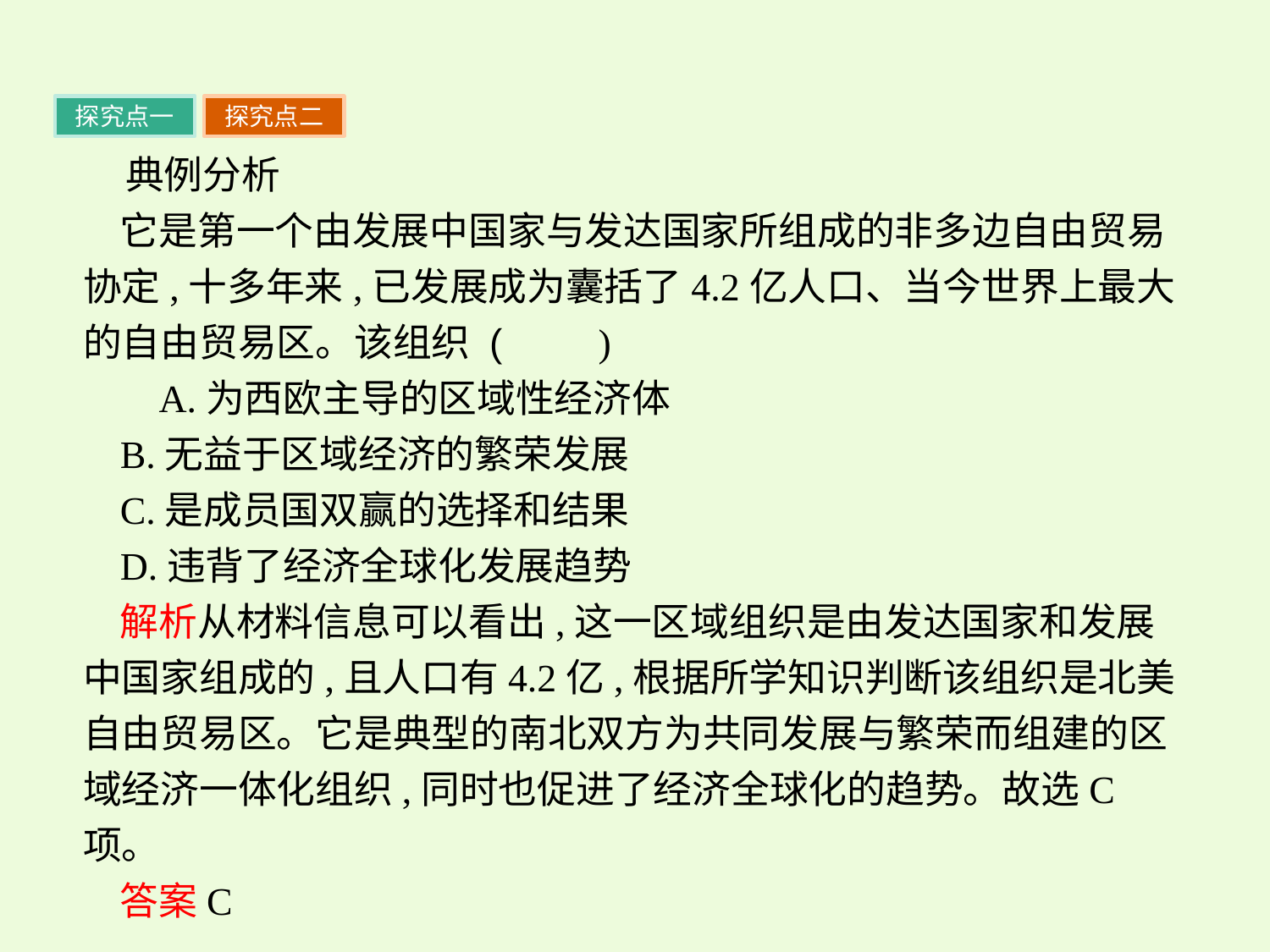

探究点一
探究点二
典例分析
它是第一个由发展中国家与发达国家所组成的非多边自由贸易协定,十多年来,已发展成为囊括了4.2亿人口、当今世界上最大的自由贸易区。该组织 (　　)
    A.为西欧主导的区域性经济体
B.无益于区域经济的繁荣发展
C.是成员国双赢的选择和结果
D.违背了经济全球化发展趋势
解析从材料信息可以看出,这一区域组织是由发达国家和发展中国家组成的,且人口有4.2亿,根据所学知识判断该组织是北美自由贸易区。它是典型的南北双方为共同发展与繁荣而组建的区域经济一体化组织,同时也促进了经济全球化的趋势。故选C项。
答案C